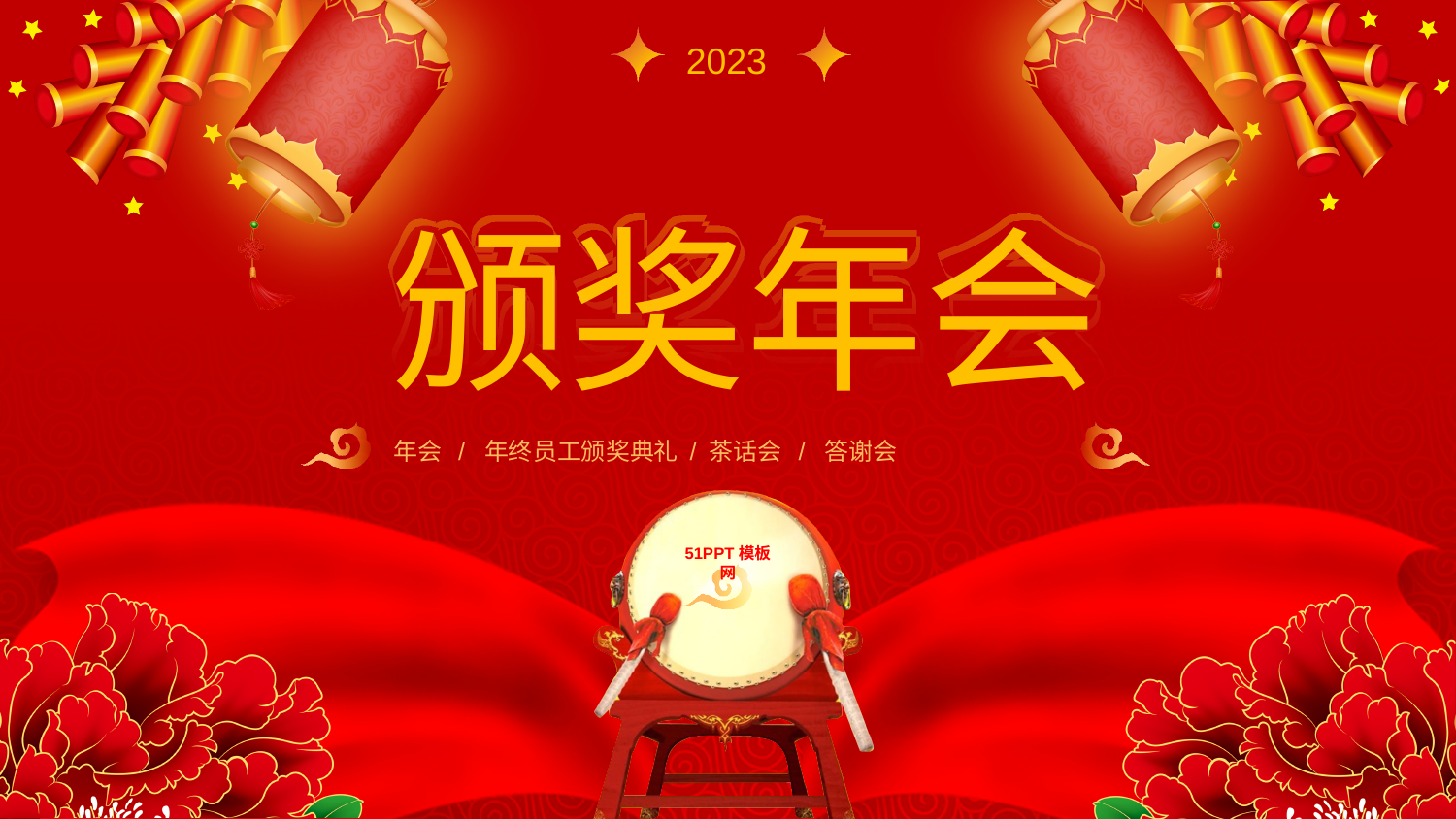

2023
颁奖年会

年会  /  年终员工颁奖典礼 / 茶话会  /  答谢会
51PPT模板网

颁奖年会